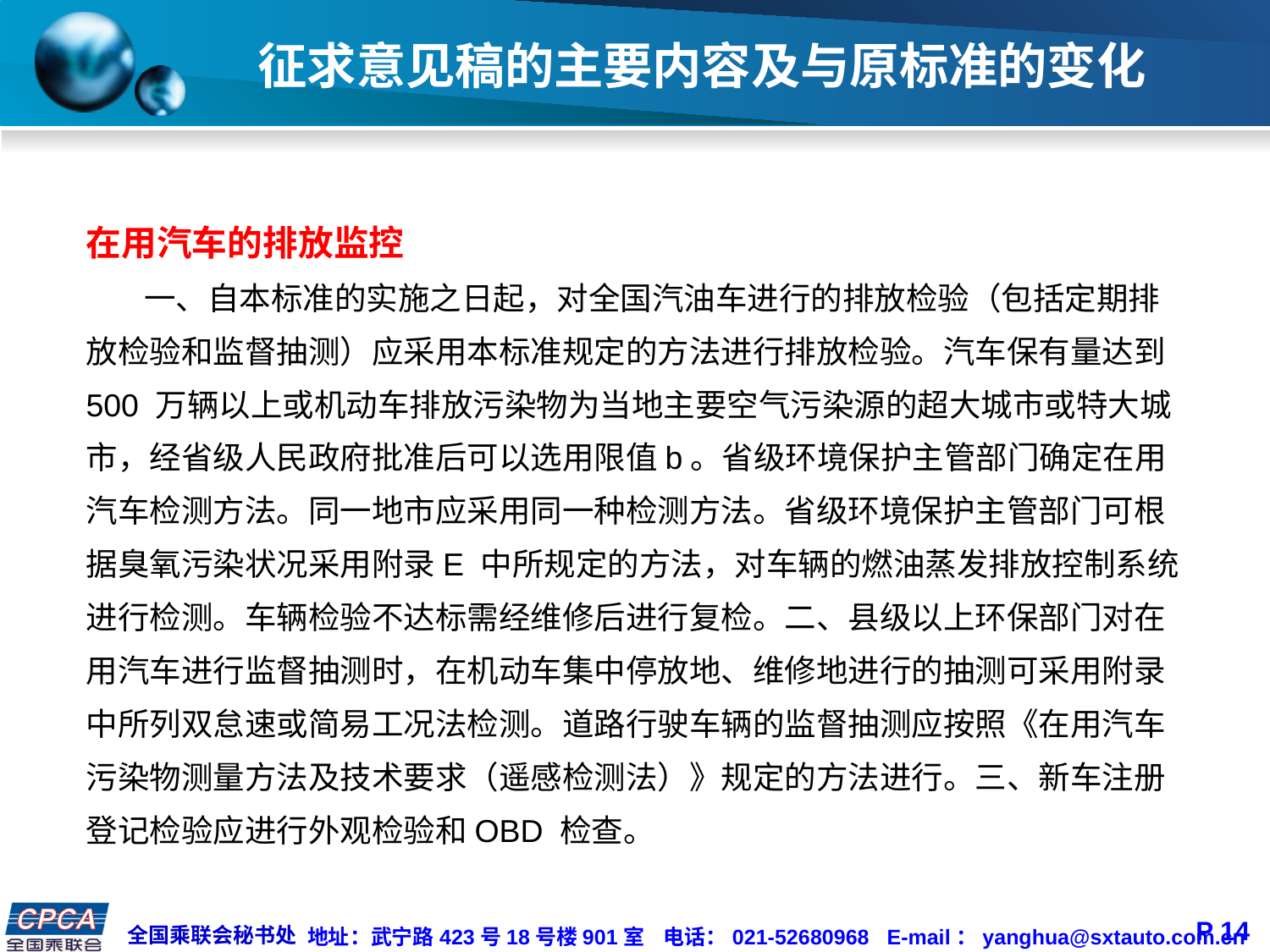

# 征求意见稿的主要内容及与原标准的变化
在用汽车的排放监控
       一、自本标准的实施之日起，对全国汽油车进行的排放检验（包括定期排放检验和监督抽测）应采用本标准规定的方法进行排放检验。汽车保有量达到500 万辆以上或机动车排放污染物为当地主要空气污染源的超大城市或特大城市，经省级人民政府批准后可以选用限值b。省级环境保护主管部门确定在用汽车检测方法。同一地市应采用同一种检测方法。省级环境保护主管部门可根据臭氧污染状况采用附录E 中所规定的方法，对车辆的燃油蒸发排放控制系统进行检测。车辆检验不达标需经维修后进行复检。二、县级以上环保部门对在用汽车进行监督抽测时，在机动车集中停放地、维修地进行的抽测可采用附录中所列双怠速或简易工况法检测。道路行驶车辆的监督抽测应按照《在用汽车污染物测量方法及技术要求（遥感检测法）》规定的方法进行。三、新车注册登记检验应进行外观检验和OBD 检查。